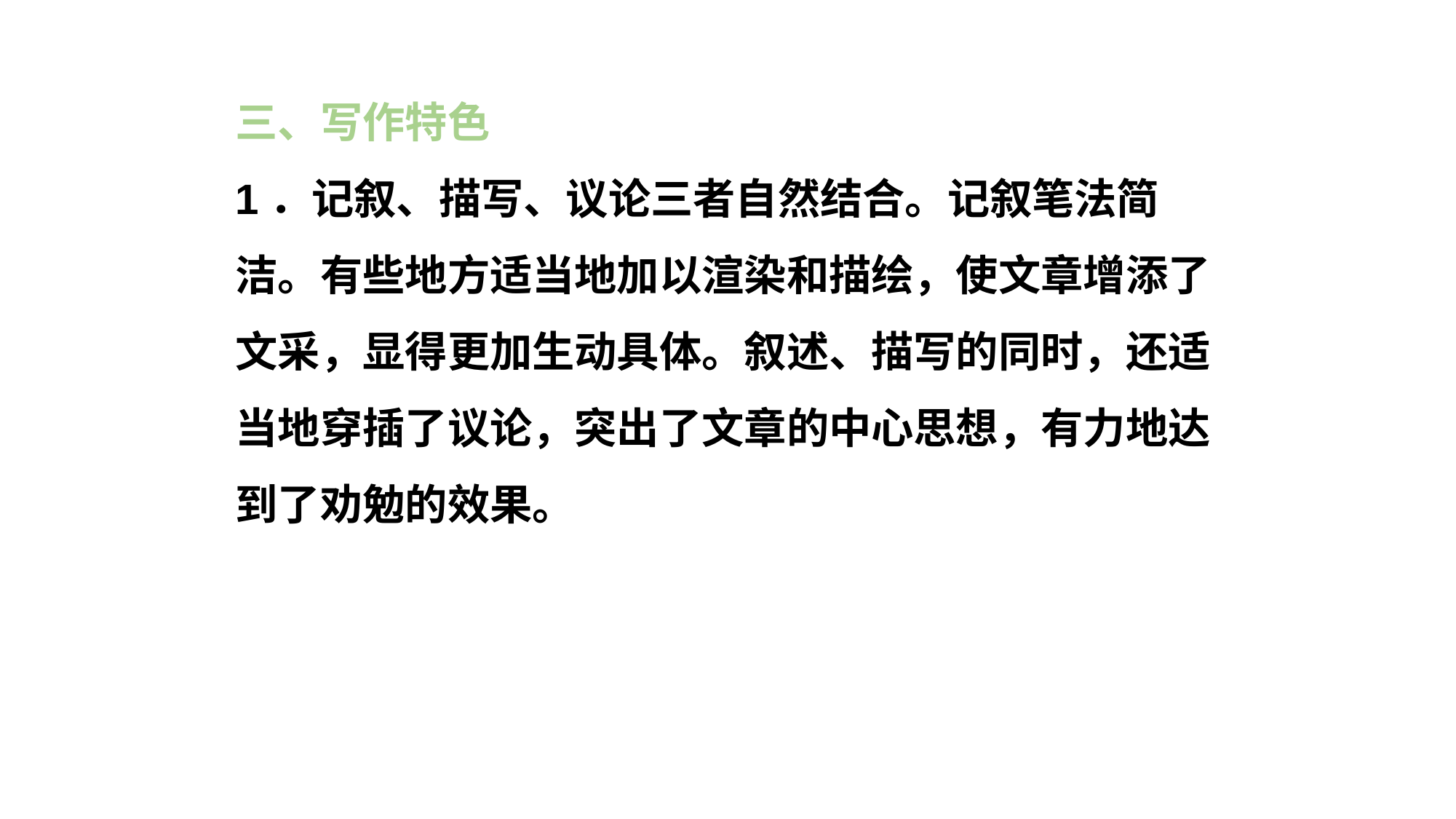

三、写作特色
1．记叙、描写、议论三者自然结合。记叙笔法简洁。有些地方适当地加以渲染和描绘，使文章增添了文采，显得更加生动具体。叙述、描写的同时，还适当地穿插了议论，突出了文章的中心思想，有力地达到了劝勉的效果。